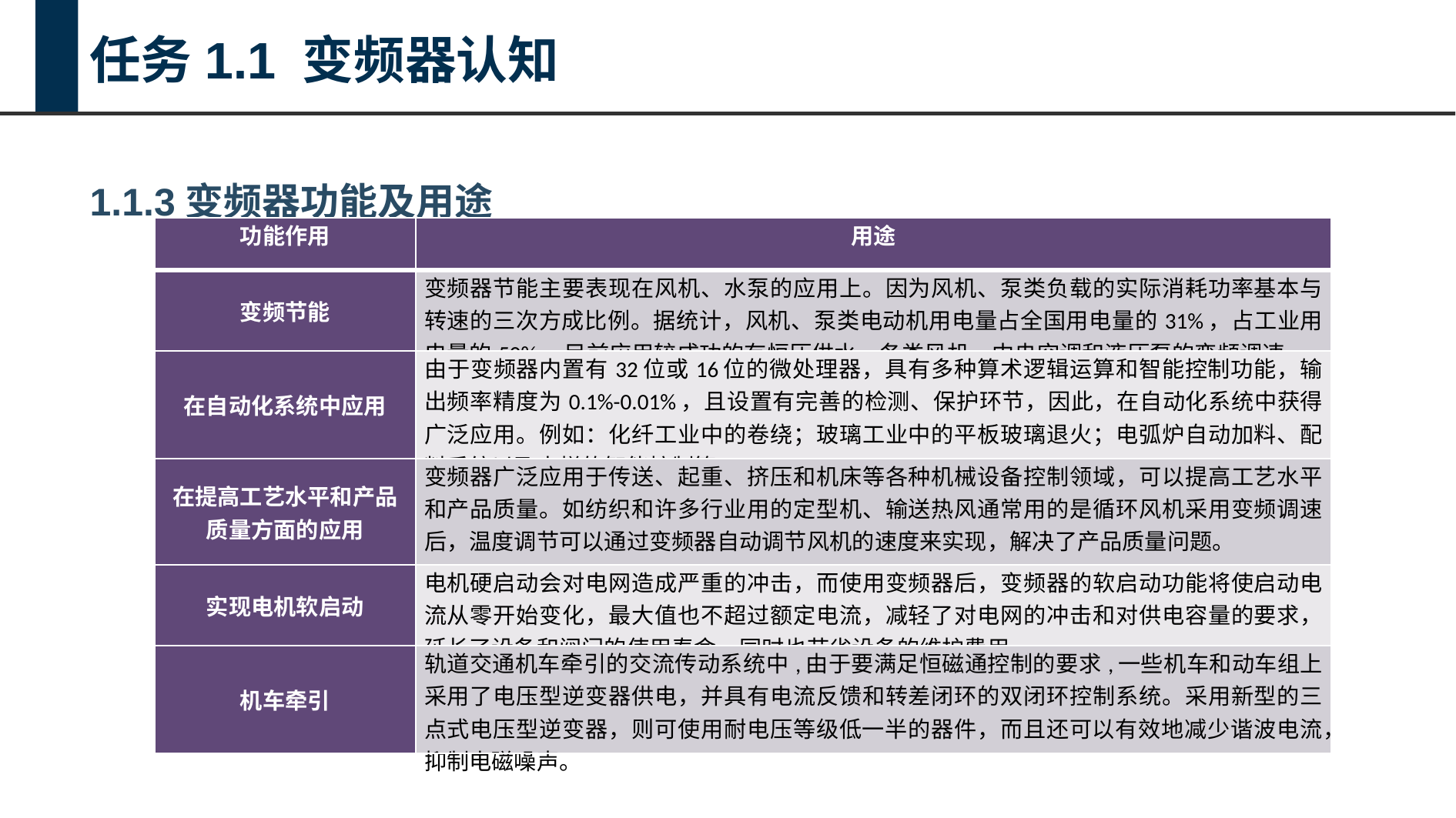

任务1.1 变频器认知
1.1.3变频器功能及用途
| 功能作用 | 用途 |
| --- | --- |
| 变频节能 | 变频器节能主要表现在风机、水泵的应用上。因为风机、泵类负载的实际消耗功率基本与转速的三次方成比例。据统计，风机、泵类电动机用电量占全国用电量的31%，占工业用电量的50%。目前应用较成功的有恒压供水、各类风机、中央空调和液压泵的变频调速。 |
| 在自动化系统中应用 | 由于变频器内置有32位或16位的微处理器，具有多种算术逻辑运算和智能控制功能，输出频率精度为0.1%-0.01%，且设置有完善的检测、保护环节，因此，在自动化系统中获得广泛应用。例如：化纤工业中的卷绕；玻璃工业中的平板玻璃退火；电弧炉自动加料、配料系统以及电梯的智能控制等。 |
| 在提高工艺水平和产品质量方面的应用 | 变频器广泛应用于传送、起重、挤压和机床等各种机械设备控制领域，可以提高工艺水平和产品质量。如纺织和许多行业用的定型机、输送热风通常用的是循环风机采用变频调速后，温度调节可以通过变频器自动调节风机的速度来实现，解决了产品质量问题。 |
| 实现电机软启动 | 电机硬启动会对电网造成严重的冲击，而使用变频器后，变频器的软启动功能将使启动电流从零开始变化，最大值也不超过额定电流，减轻了对电网的冲击和对供电容量的要求，延长了设备和阀门的使用寿命，同时也节省设备的维护费用。 |
| 机车牵引 | 轨道交通机车牵引的交流传动系统中,由于要满足恒磁通控制的要求,一些机车和动车组上采用了电压型逆变器供电，并具有电流反馈和转差闭环的双闭环控制系统。采用新型的三点式电压型逆变器，则可使用耐电压等级低一半的器件，而且还可以有效地减少谐波电流，抑制电磁噪声。 |